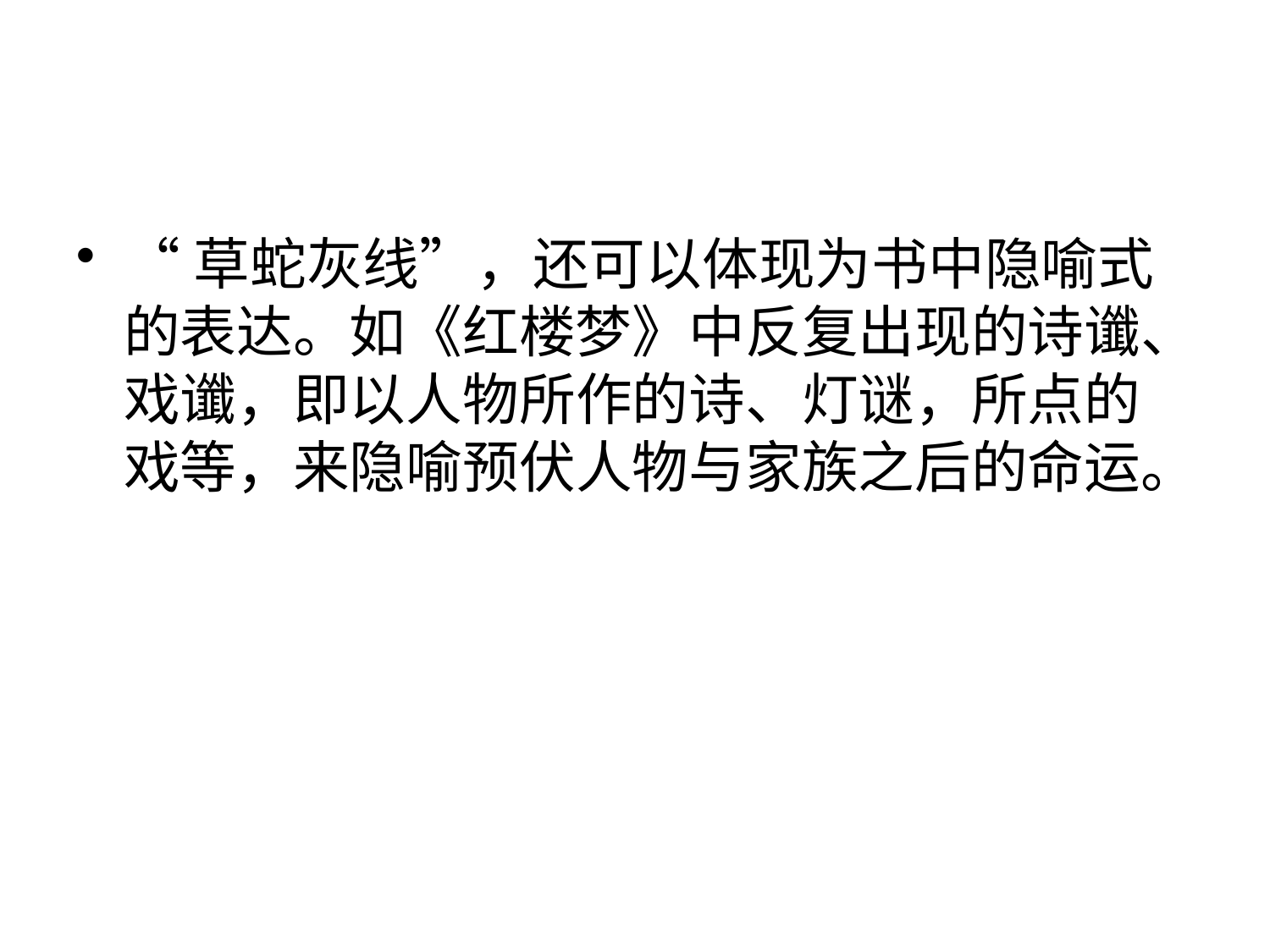

#
“草蛇灰线”，还可以体现为书中隐喻式的表达。如《红楼梦》中反复出现的诗谶、戏谶，即以人物所作的诗、灯谜，所点的戏等，来隐喻预伏人物与家族之后的命运。